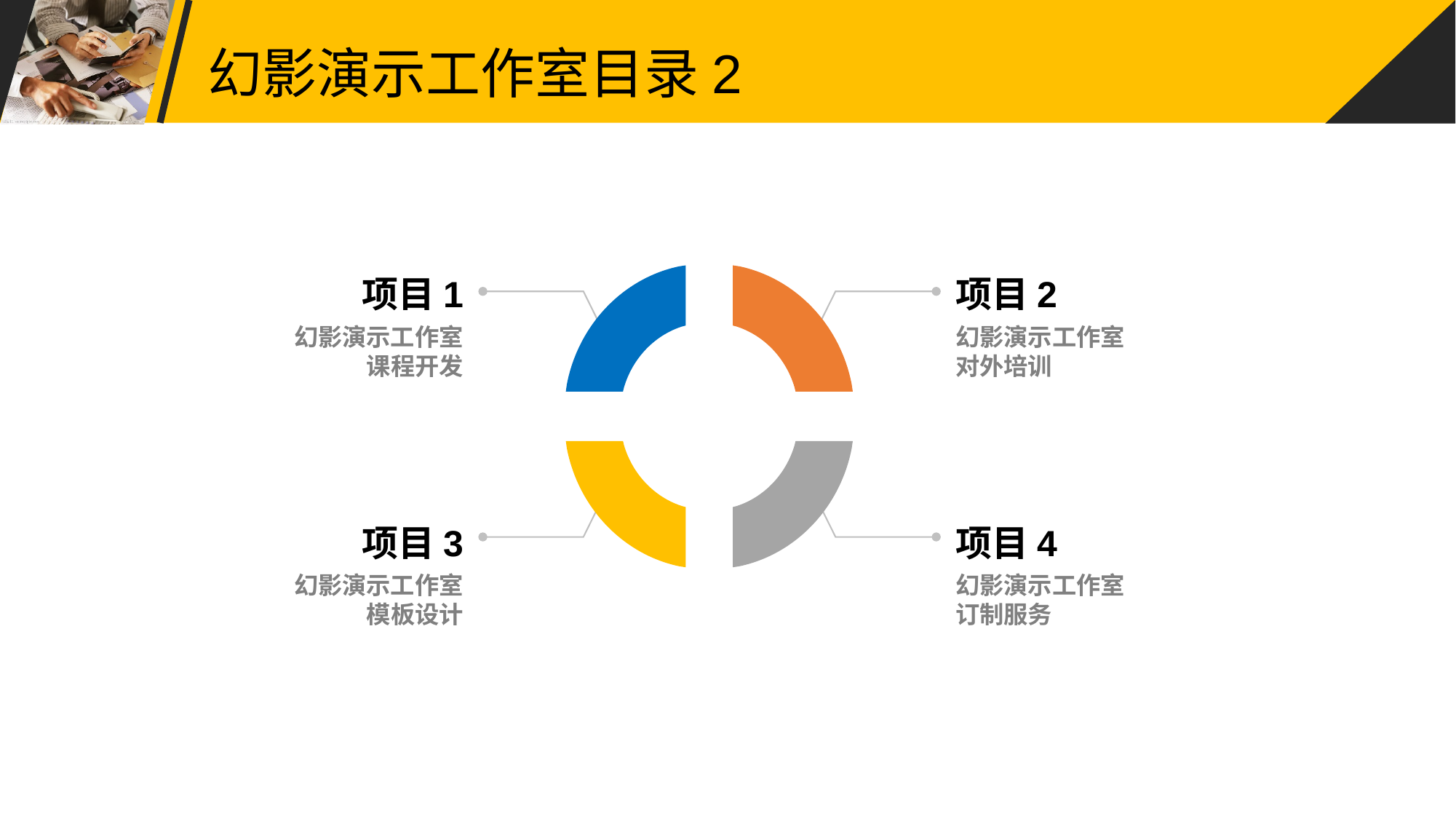

# 幻影演示工作室目录2
项目1
项目2

幻影演示工作室
课程开发
幻影演示工作室
对外培训

项目3
项目4

幻影演示工作室
模板设计
幻影演示工作室
订制服务